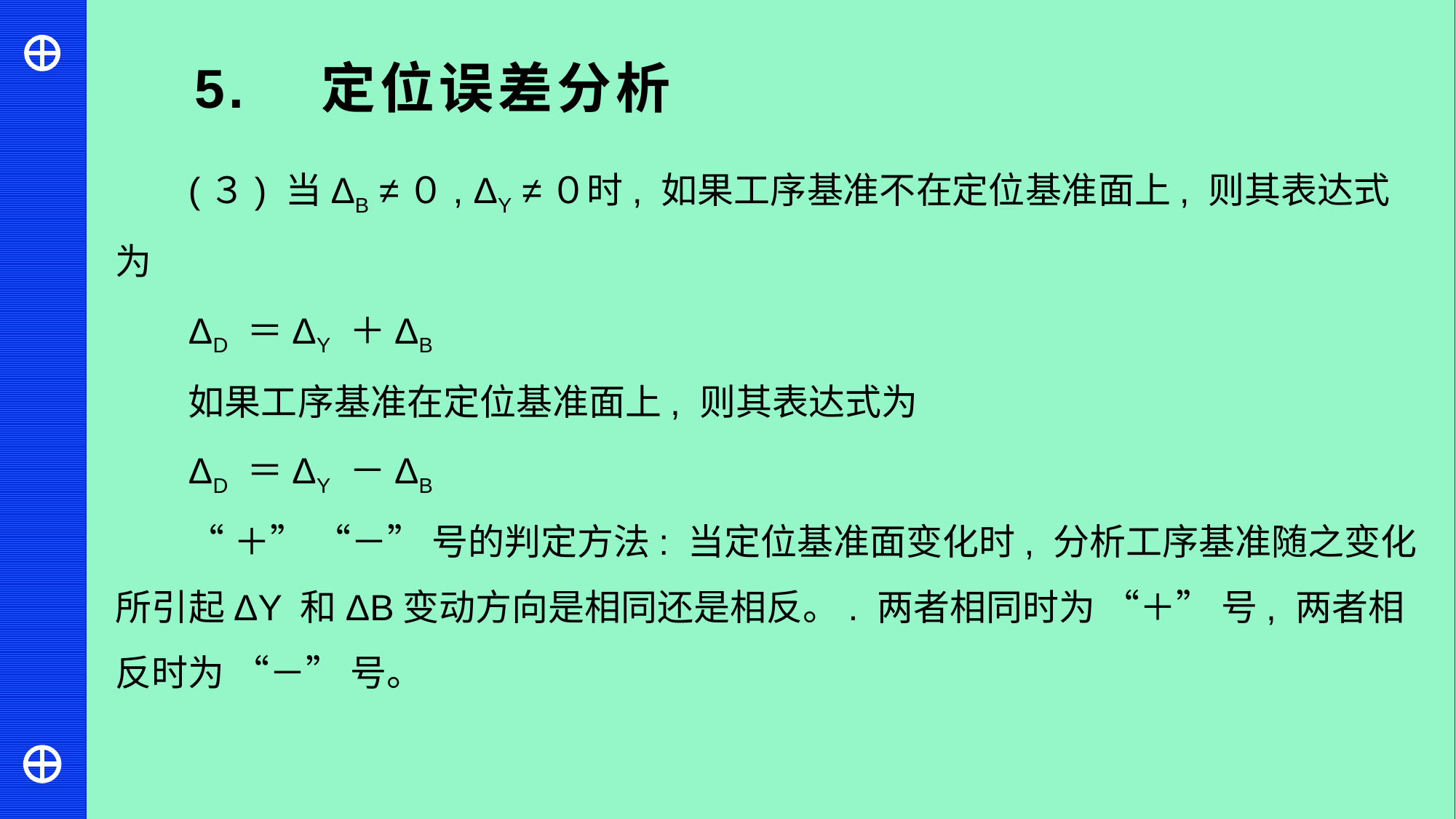

5.   定位误差分析
(３) 当ΔB ≠０, ΔY ≠０时, 如果工序基准不在定位基准面上, 则其表达式为
ΔD ＝ΔY ＋ΔB
如果工序基准在定位基准面上, 则其表达式为
ΔD ＝ΔY －ΔB
“＋” “－” 号的判定方法: 当定位基准面变化时, 分析工序基准随之变化所引起ΔY 和ΔB变动方向是相同还是相反。. 两者相同时为 “＋” 号, 两者相反时为 “－” 号。